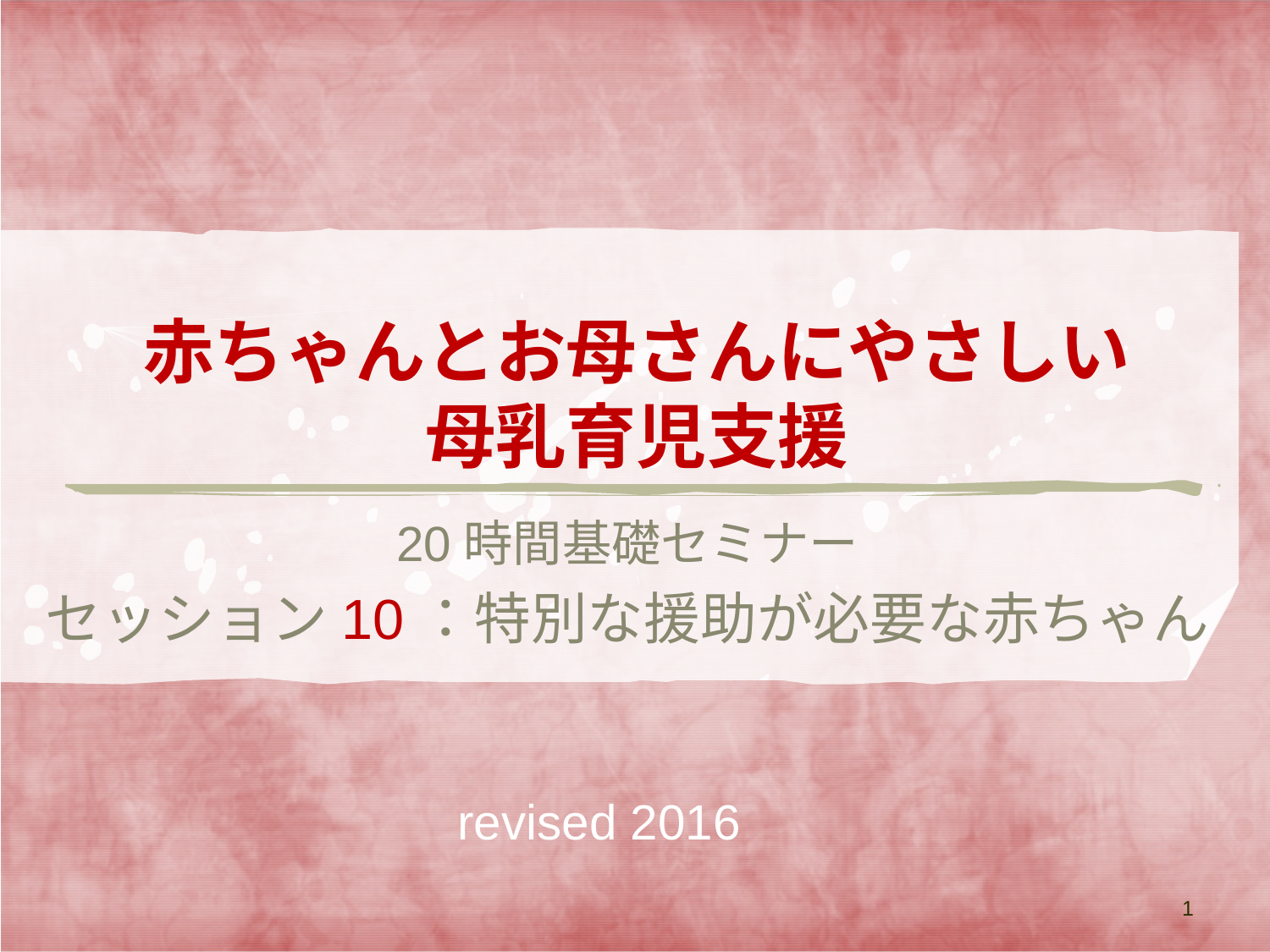

# 赤ちゃんとお母さんにやさしい 母乳育児支援
20時間基礎セミナー
セッション10：特別な援助が必要な赤ちゃん
revised 2016

1